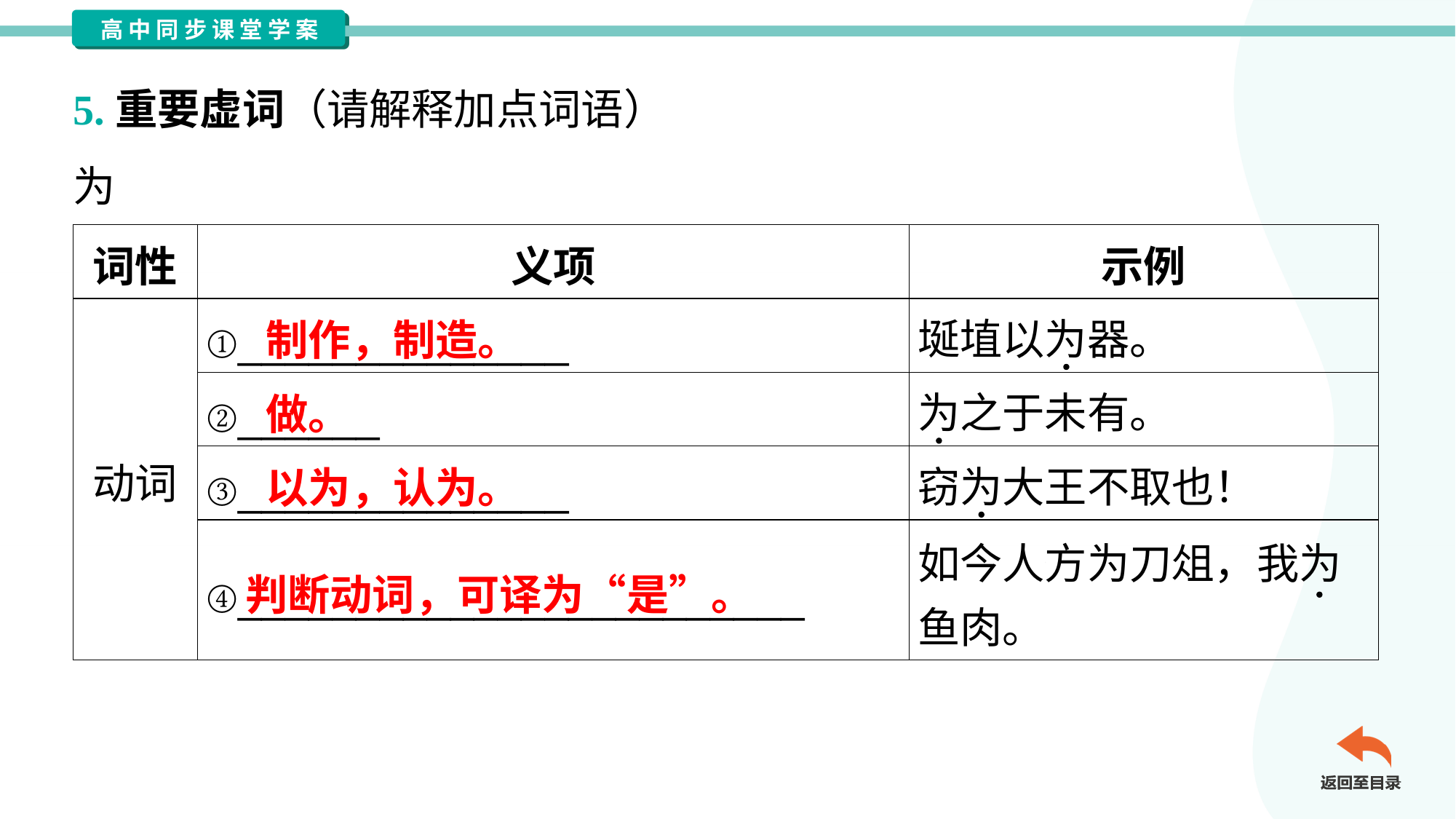

5.重要虚词（请解释加点词语）
为
| 词性 | 义项 | 示例 |
| --- | --- | --- |
| 动词 | ①\_\_\_\_\_\_\_\_\_\_\_\_\_\_ | 埏埴以为器。 |
|  | ②\_\_\_\_\_\_ | 为之于未有。 |
|  | ③\_\_\_\_\_\_\_\_\_\_\_\_\_\_ | 窃为大王不取也！ |
|  | ④\_\_\_\_\_\_\_\_\_\_\_\_\_\_\_\_\_\_\_\_\_\_\_\_ | 如今人方为刀俎，我为 鱼肉。 |
制作，制造。

做。

以为，认为。

判断动词，可译为“是”。